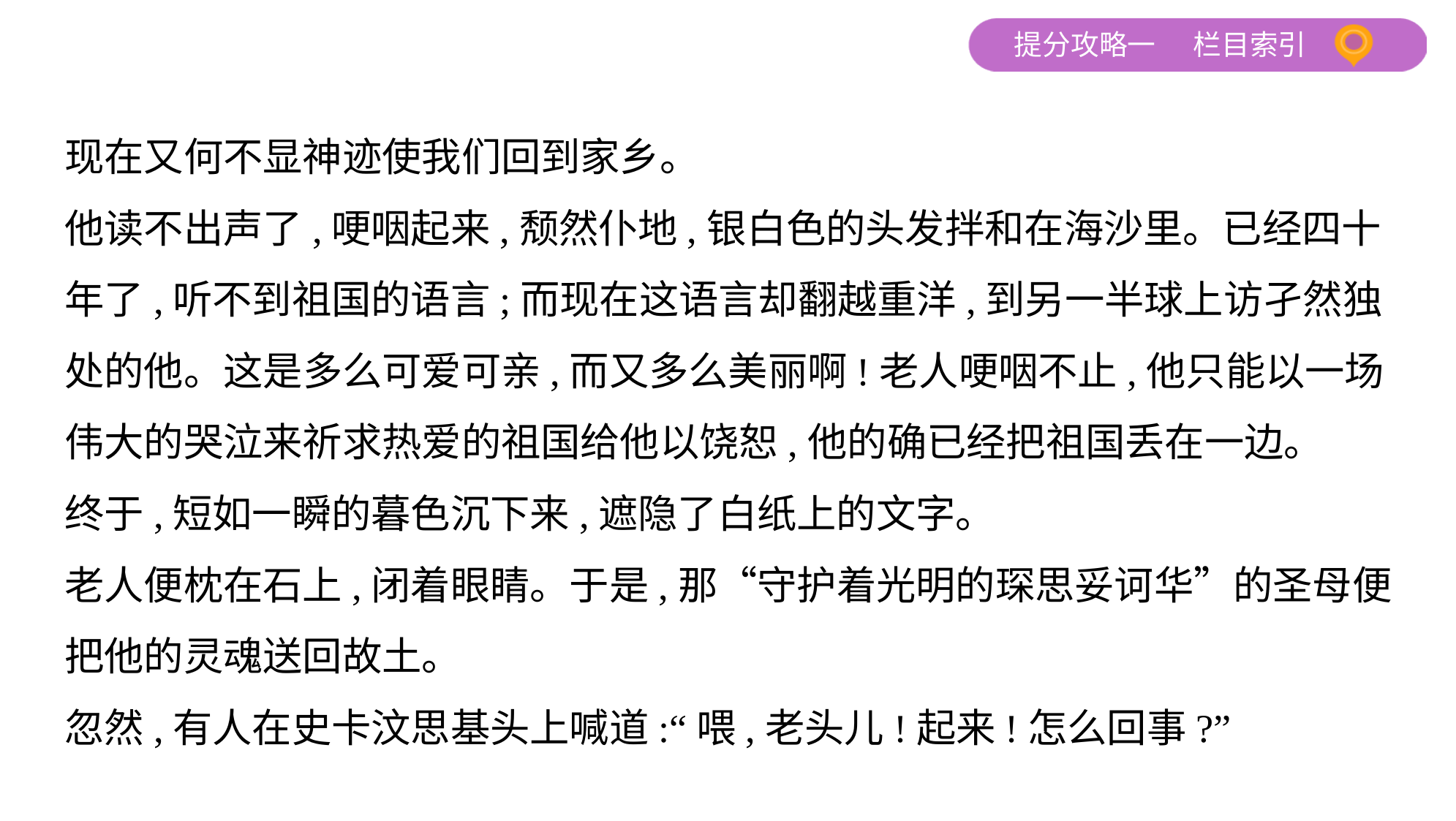

现在又何不显神迹使我们回到家乡。
他读不出声了,哽咽起来,颓然仆地,银白色的头发拌和在海沙里。已经四十
年了,听不到祖国的语言;而现在这语言却翻越重洋,到另一半球上访孑然独
处的他。这是多么可爱可亲,而又多么美丽啊!老人哽咽不止,他只能以一场
伟大的哭泣来祈求热爱的祖国给他以饶恕,他的确已经把祖国丢在一边。
终于,短如一瞬的暮色沉下来,遮隐了白纸上的文字。
老人便枕在石上,闭着眼睛。于是,那“守护着光明的琛思妥诃华”的圣母便
把他的灵魂送回故土。
忽然,有人在史卡汶思基头上喊道:“喂,老头儿!起来!怎么回事?”